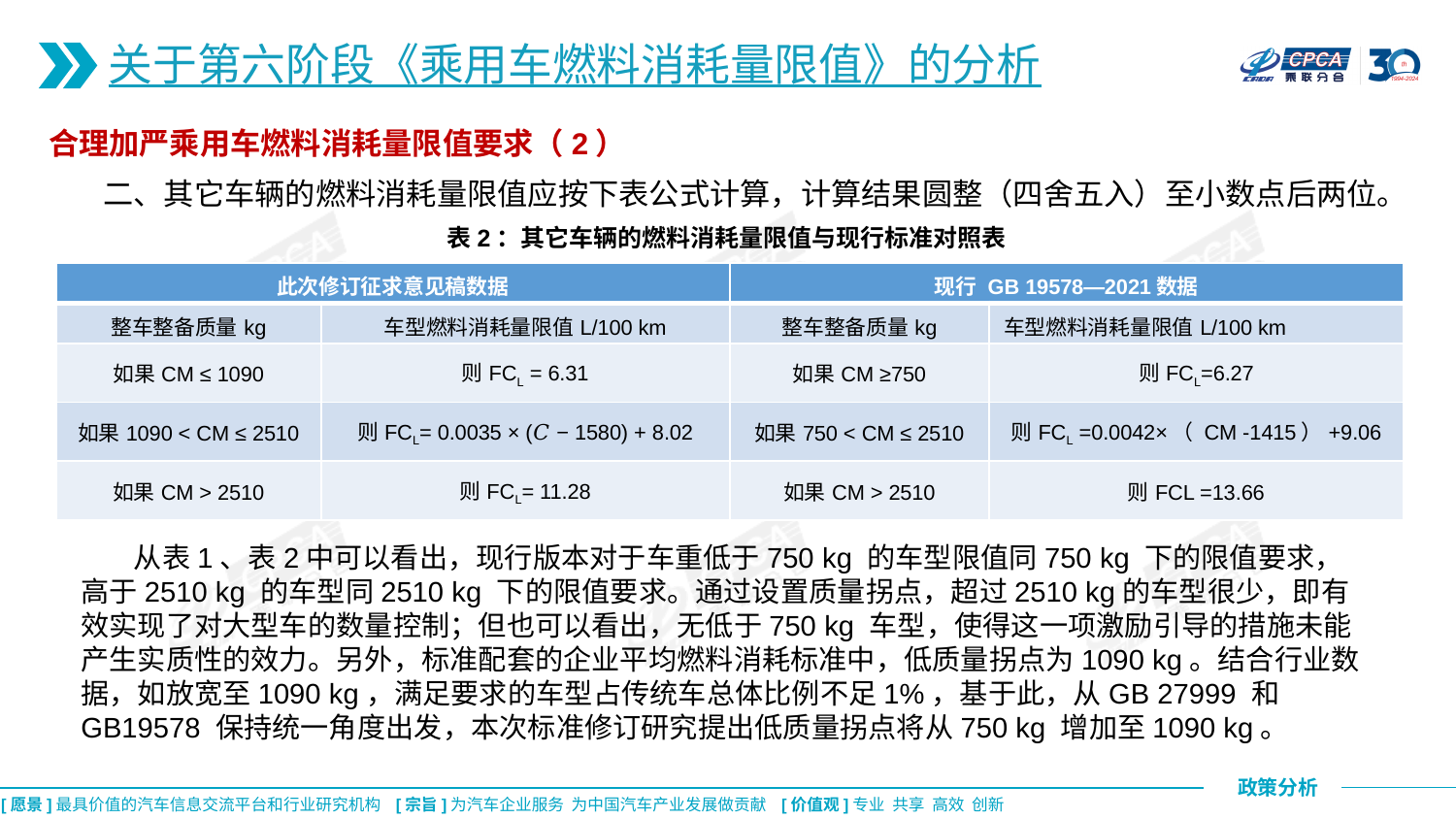

关于第六阶段《乘用车燃料消耗量限值》的分析
合理加严乘用车燃料消耗量限值要求（2）
       二、其它车辆的燃料消耗量限值应按下表公式计算，计算结果圆整（四舍五入）至小数点后两位。
表2：其它车辆的燃料消耗量限值与现行标准对照表
| 此次修订征求意见稿数据 |  | 现行 GB 19578—2021数据 |  |
| --- | --- | --- | --- |
| 整车整备质量kg | 车型燃料消耗量限值L/100 km | 整车整备质量kg | 车型燃料消耗量限值L/100 km |
| 如果CM ≤ 1090 | 则FCL = 6.31 | 如果CM ≥750 | 则FCL=6.27 |
| 如果1090 < CM ≤ 2510 | 则FCL= 0.0035 × (𝐶 − 1580) + 8.02 | 如果750 < CM ≤ 2510 | 则FCL =0.0042×（ CM -1415）+9.06 |
| 如果CM > 2510 | 则FCL= 11.28 | 如果CM > 2510 | 则FCL =13.66 |
        从表1、表2中可以看出，现行版本对于车重低于750 kg 的车型限值同750 kg 下的限值要求，高于2510 kg 的车型同2510 kg 下的限值要求。通过设置质量拐点，超过2510 kg的车型很少，即有效实现了对大型车的数量控制；但也可以看出，无低于750 kg 车型，使得这一项激励引导的措施未能产生实质性的效力。另外，标准配套的企业平均燃料消耗标准中，低质量拐点为1090 kg。结合行业数据，如放宽至1090 kg，满足要求的车型占传统车总体比例不足1%，基于此，从GB 27999 和GB19578 保持统一角度出发，本次标准修订研究提出低质量拐点将从750 kg 增加至1090 kg。